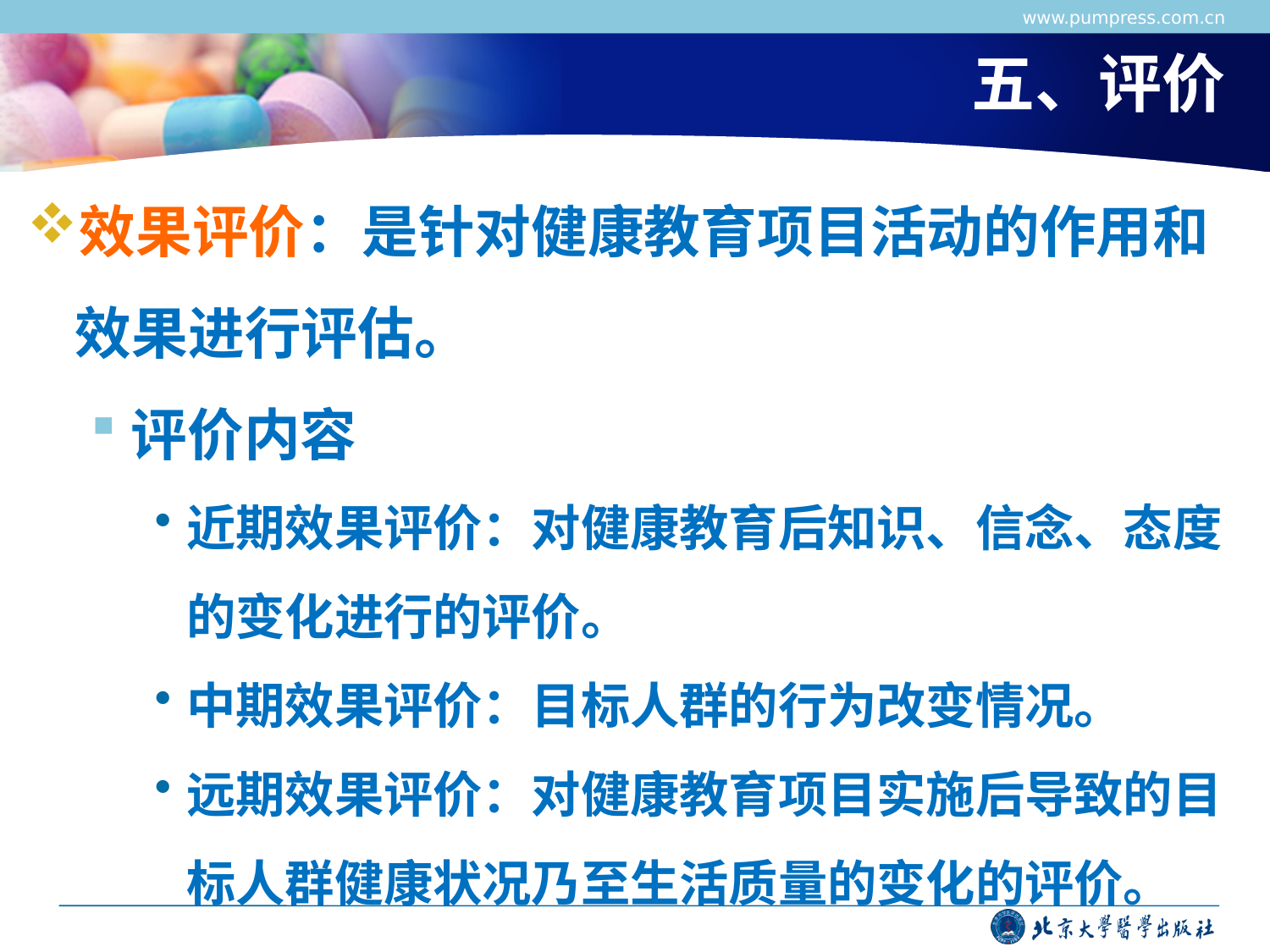

www.pumpress.com.cn
# 五、评价
效果评价：是针对健康教育项目活动的作用和效果进行评估。
评价内容
近期效果评价：对健康教育后知识、信念、态度的变化进行的评价。
中期效果评价：目标人群的行为改变情况。
远期效果评价：对健康教育项目实施后导致的目标人群健康状况乃至生活质量的变化的评价。